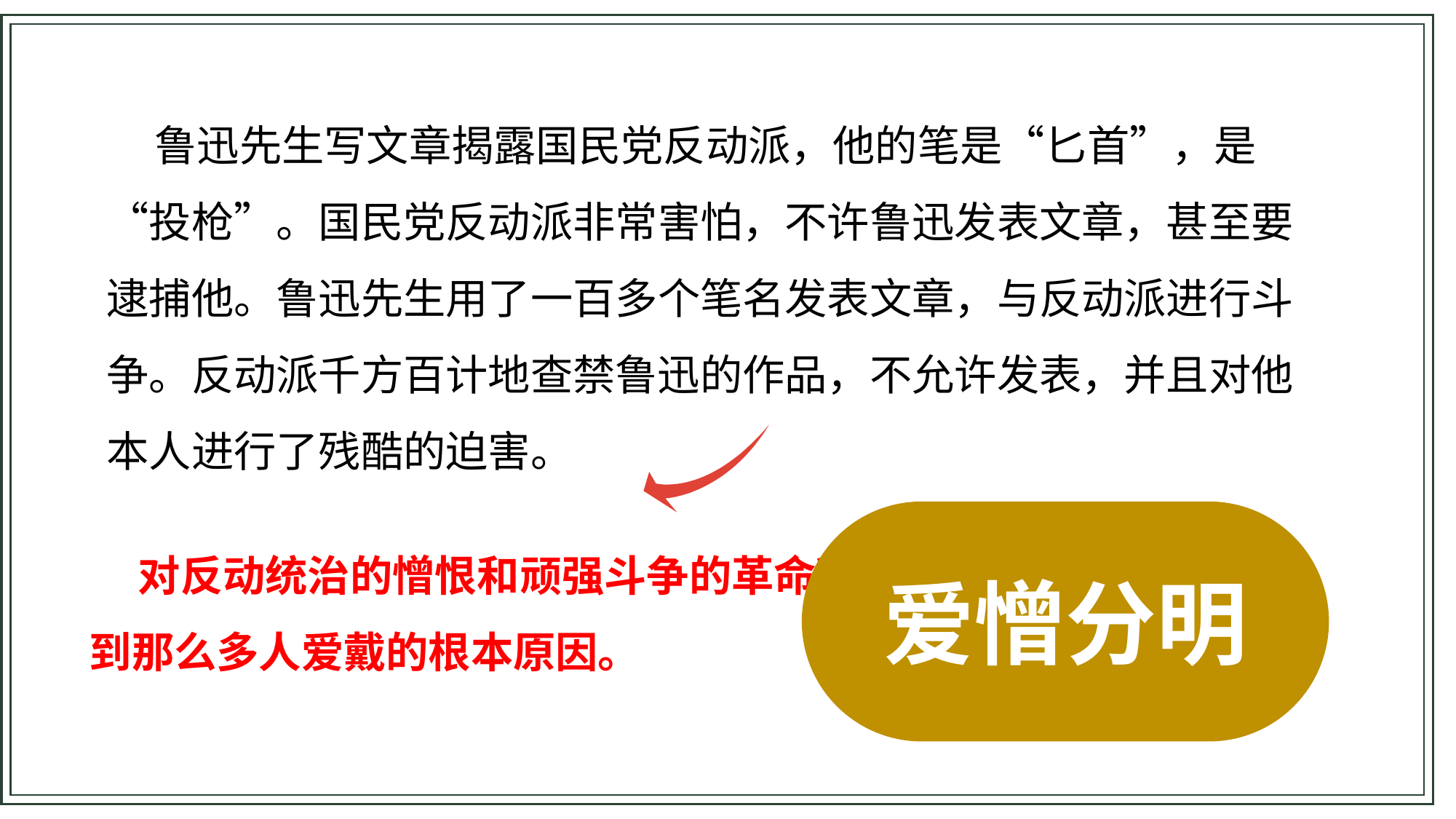

鲁迅先生写文章揭露国民党反动派，他的笔是“匕首”，是“投枪”。国民党反动派非常害怕，不许鲁迅发表文章，甚至要逮捕他。鲁迅先生用了一百多个笔名发表文章，与反动派进行斗争。反动派千方百计地查禁鲁迅的作品，不允许发表，并且对他本人进行了残酷的迫害。

爱憎分明
    对反动统治的憎恨和顽强斗争的革命精神。这也是鲁迅先生受到那么多人爱戴的根本原因。